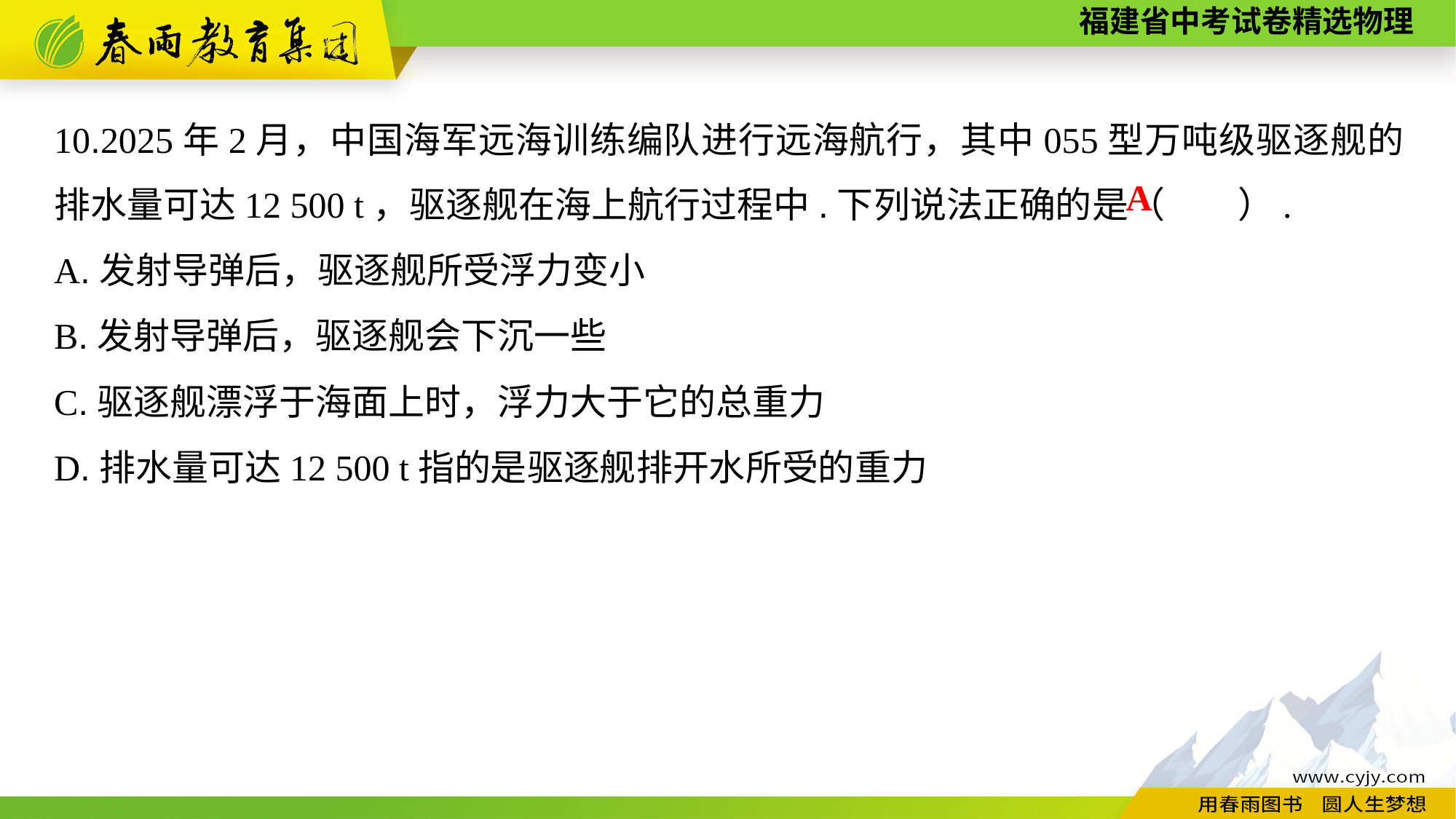

10.2025年2月，中国海军远海训练编队进行远海航行，其中055型万吨级驱逐舰的排水量可达12 500 t，驱逐舰在海上航行过程中.下列说法正确的是（　　）.
A.发射导弹后，驱逐舰所受浮力变小
B.发射导弹后，驱逐舰会下沉一些
C.驱逐舰漂浮于海面上时，浮力大于它的总重力
D.排水量可达12 500 t指的是驱逐舰排开水所受的重力
A